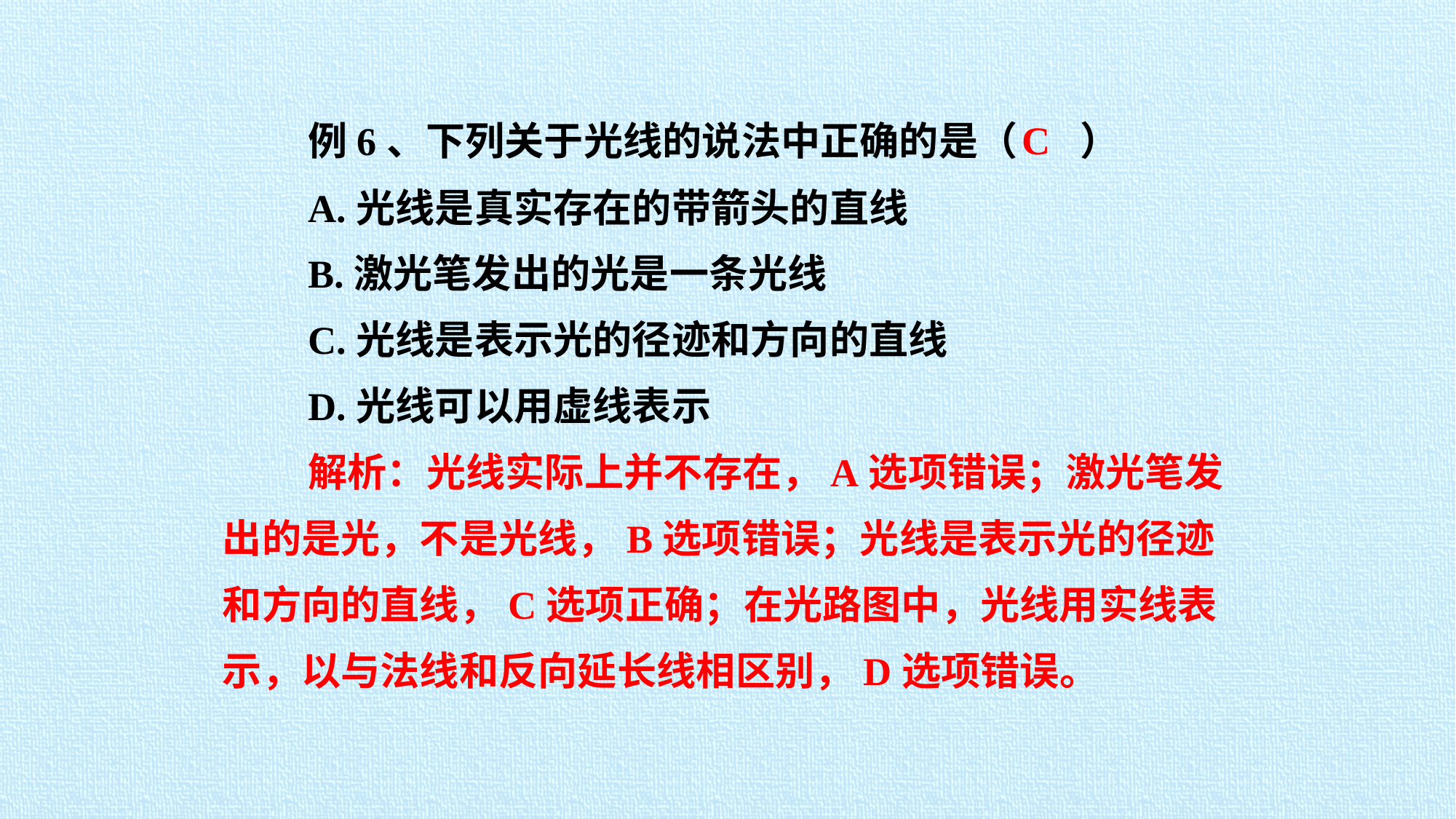

C
例6、下列关于光线的说法中正确的是（       ）
A.光线是真实存在的带箭头的直线
B.激光笔发出的光是一条光线
C.光线是表示光的径迹和方向的直线
D.光线可以用虚线表示
解析：光线实际上并不存在，A选项错误；激光笔发出的是光，不是光线，B选项错误；光线是表示光的径迹和方向的直线，C选项正确；在光路图中，光线用实线表示，以与法线和反向延长线相区别，D选项错误。